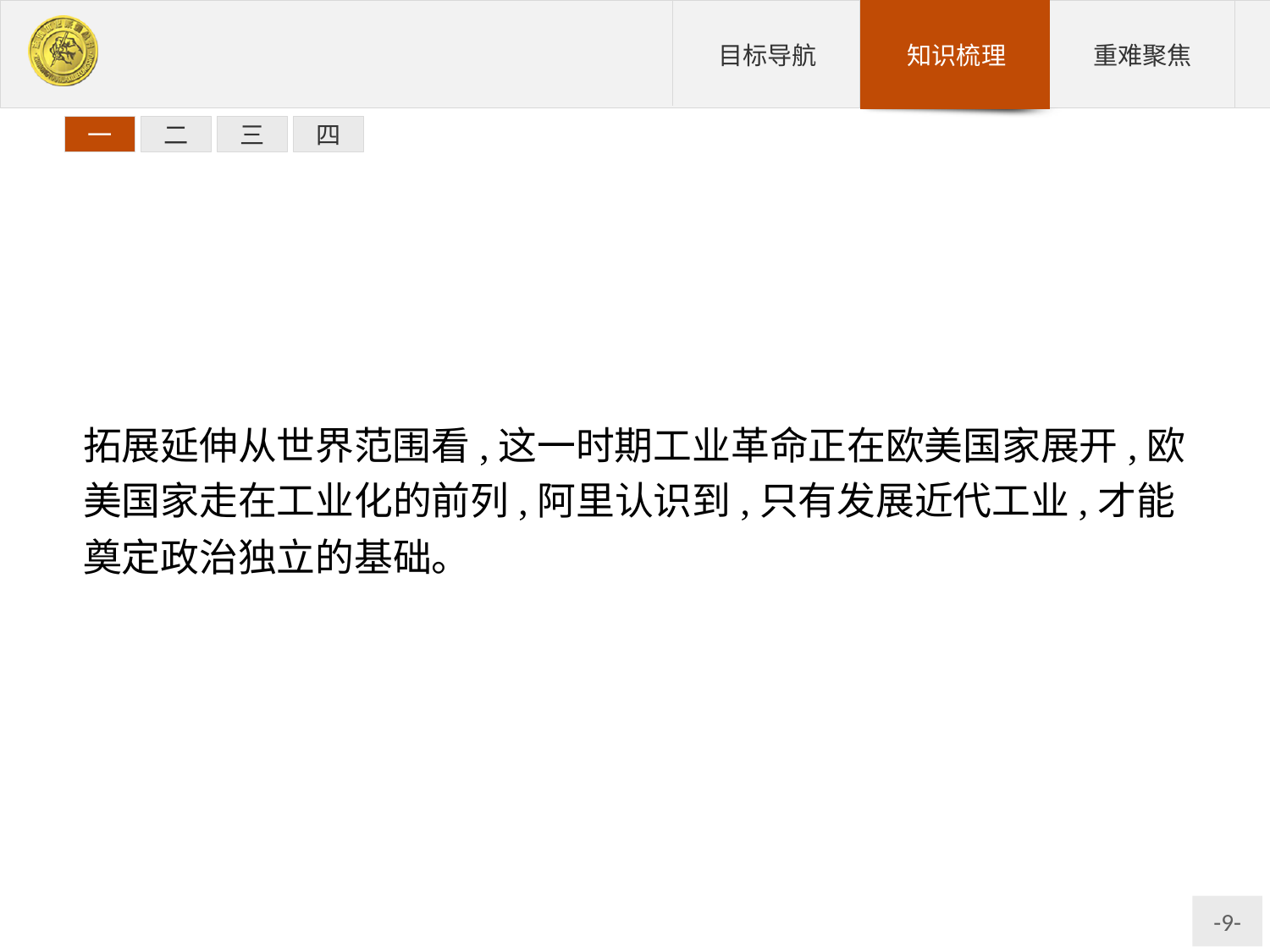

一
二
三
四
拓展延伸从世界范围看,这一时期工业革命正在欧美国家展开,欧美国家走在工业化的前列,阿里认识到,只有发展近代工业,才能奠定政治独立的基础。